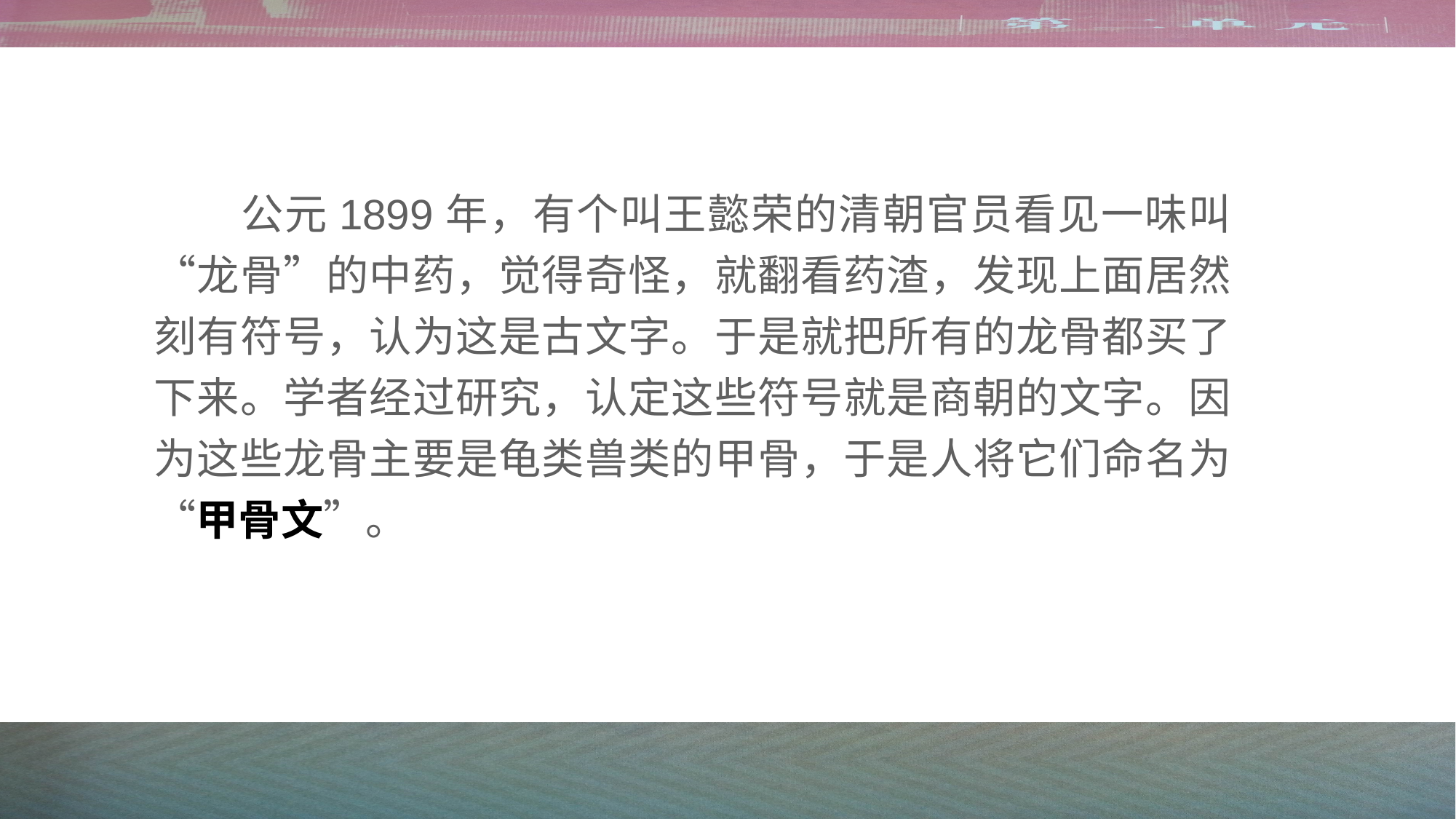

公元1899年，有个叫王懿荣的清朝官员看见一味叫“龙骨”的中药，觉得奇怪，就翻看药渣，发现上面居然刻有符号，认为这是古文字。于是就把所有的龙骨都买了下来。学者经过研究，认定这些符号就是商朝的文字。因为这些龙骨主要是龟类兽类的甲骨，于是人将它们命名为“甲骨文”。